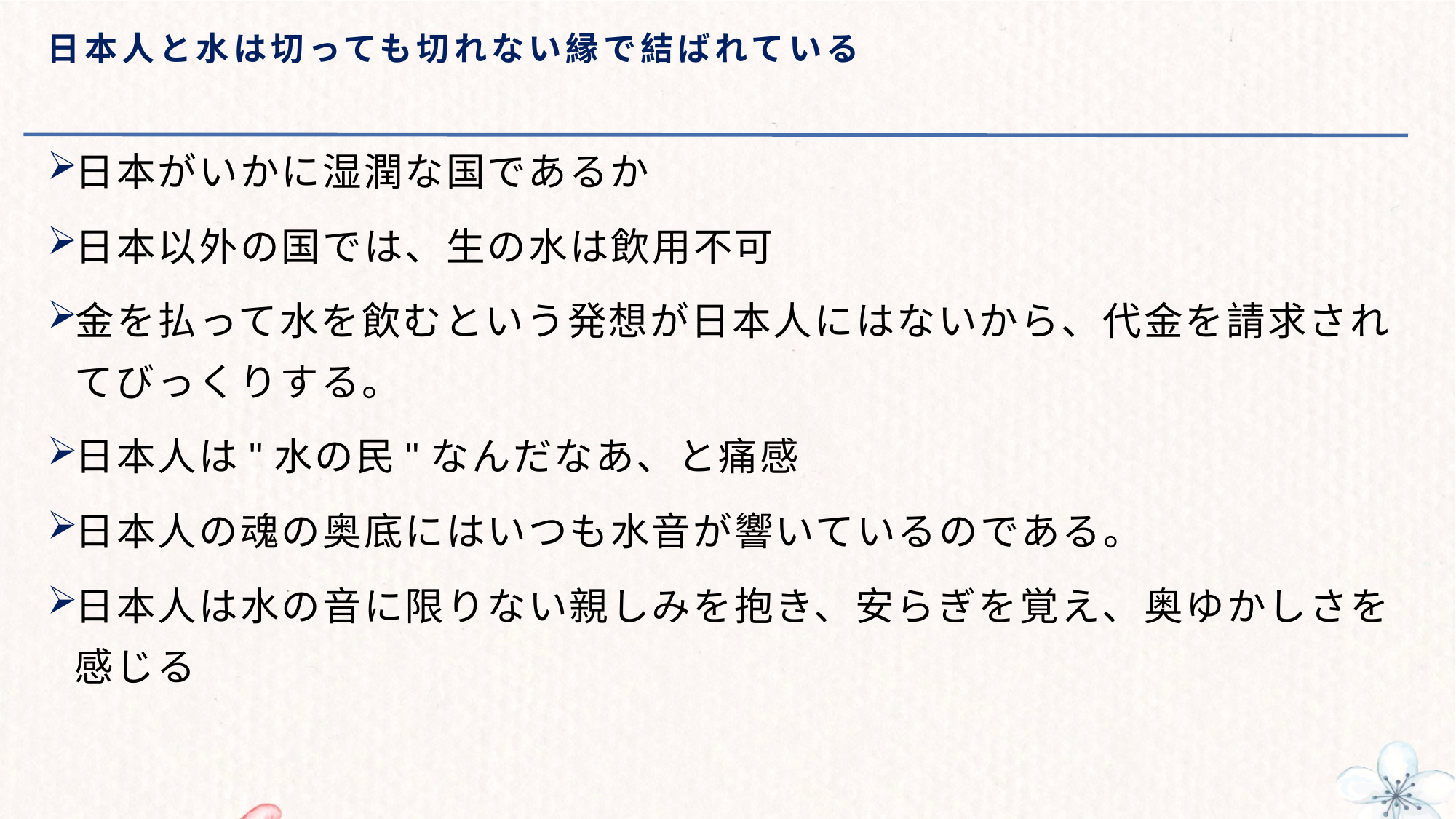

# 日本人と水は切っても切れない縁で結ばれている
日本がいかに湿潤な国であるか
日本以外の国では、生の水は飲用不可
金を払って水を飲むという発想が日本人にはないから、代金を請求されてびっくりする。
日本人は"水の民"なんだなあ、と痛感
日本人の魂の奥底にはいつも水音が響いているのである。
日本人は水の音に限りない親しみを抱き、安らぎを覚え、奥ゆかしさを感じる